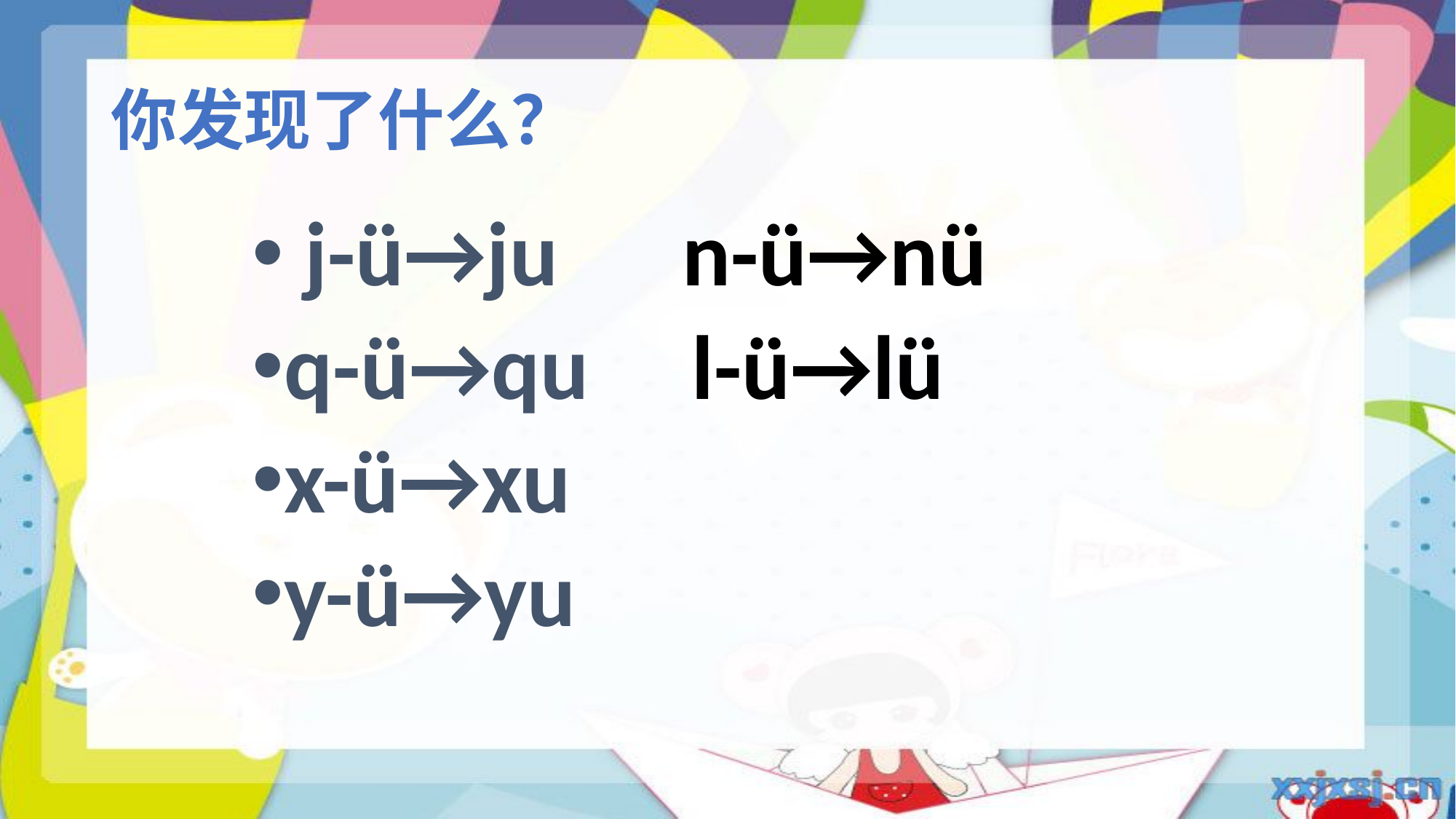

# 你发现了什么？
 j-ü→ju      n-ü→nü
q-ü→qu     l-ü→lü
x-ü→xu
y-ü→yu